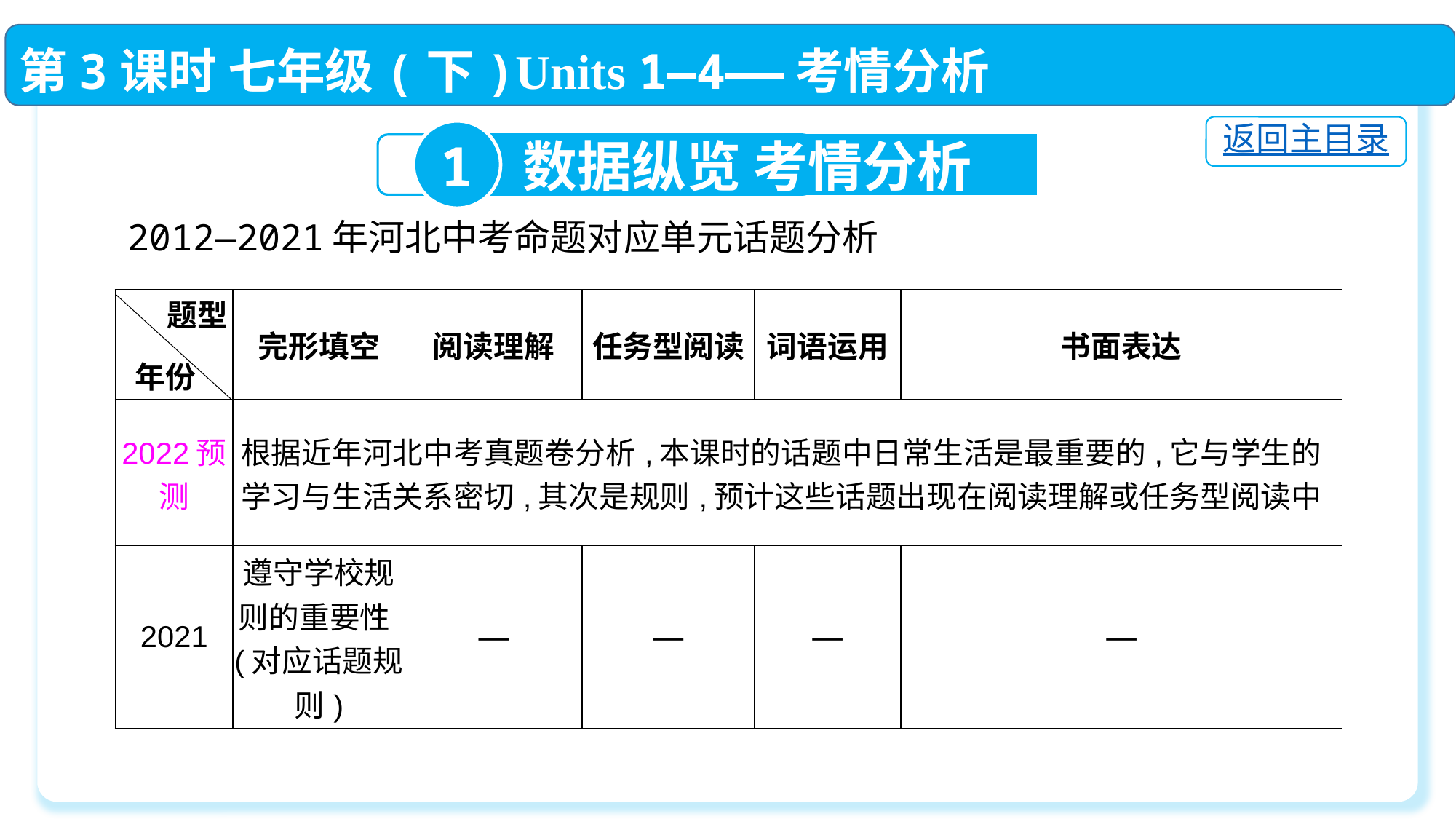

第3课时 七年级(下)Units 1—4——考情分析

返回主目录
1

数据纵览 考情分析
2012—2021年河北中考命题对应单元话题分析
|  | 完形填空 | 阅读理解 | 任务型阅读 | 词语运用 | 书面表达 |
| --- | --- | --- | --- | --- | --- |
| 2022预测 | 根据近年河北中考真题卷分析,本课时的话题中日常生活是最重要的,它与学生的学习与生活关系密切,其次是规则,预计这些话题出现在阅读理解或任务型阅读中 |  |  |  |  |
| 2021 | 遵守学校规则的重要性(对应话题规则) | — | — | — | — |
题型
年份